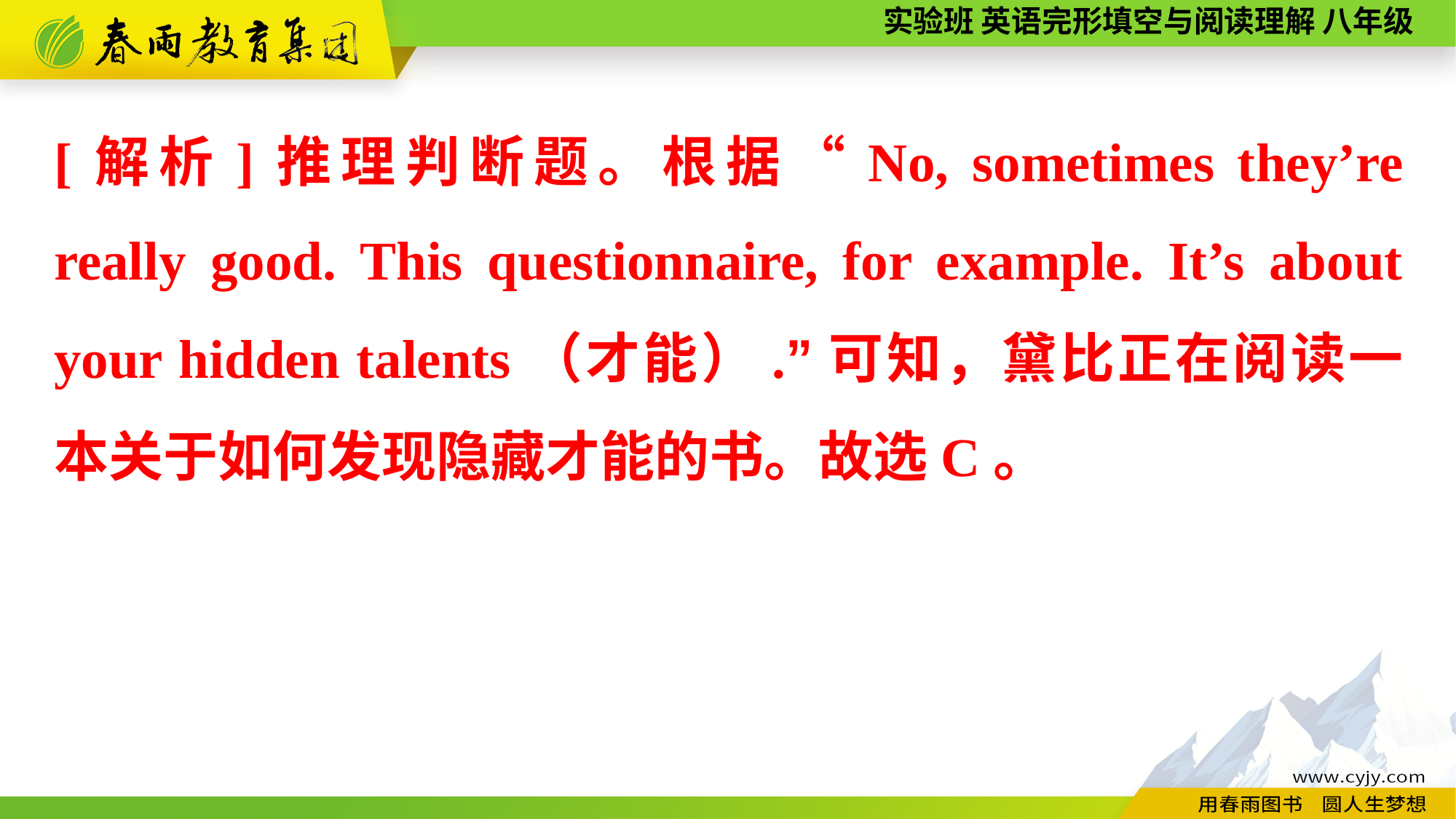

[解析]推理判断题。根据“No, sometimes they’re really good. This questionnaire, for example. It’s about your hidden talents（才能）.”可知，黛比正在阅读一本关于如何发现隐藏才能的书。故选C。